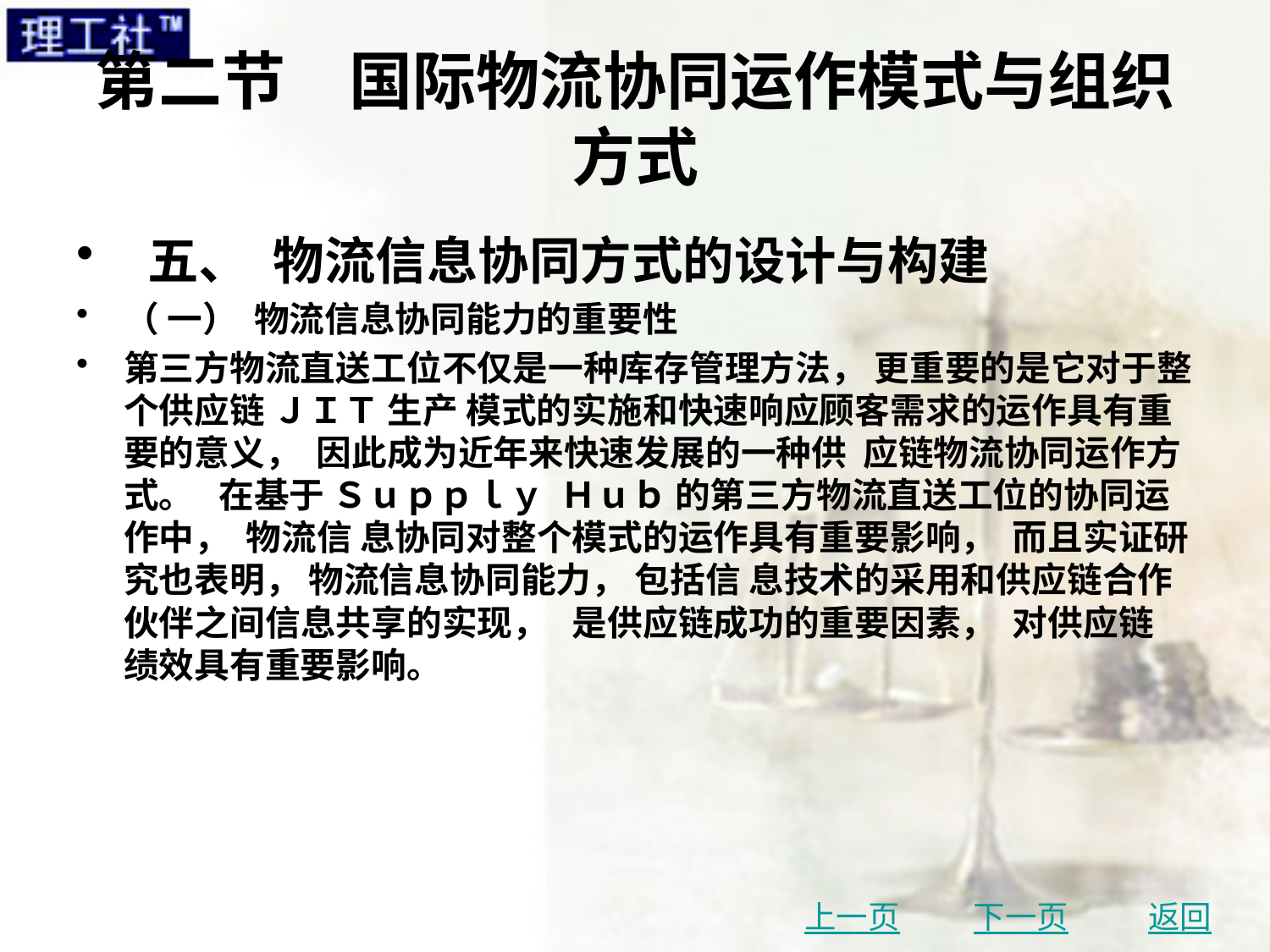

# 第二节　国际物流协同运作模式与组织方式
 五、  物流信息协同方式的设计与构建
（ 一）  物流信息协同能力的重要性
第三方物流直送工位不仅是一种库存管理方法， 更重要的是它对于整个供应链 ＪＩＴ 生产 模式的实施和快速响应顾客需求的运作具有重要的意义，  因此成为近年来快速发展的一种供  应链物流协同运作方式。   在基于 Ｓｕｐｐｌｙ  Ｈｕｂ 的第三方物流直送工位的协同运作中，  物流信 息协同对整个模式的运作具有重要影响，  而且实证研究也表明， 物流信息协同能力， 包括信 息技术的采用和供应链合作伙伴之间信息共享的实现，   是供应链成功的重要因素，  对供应链 绩效具有重要影响。

上一页
下一页
返回